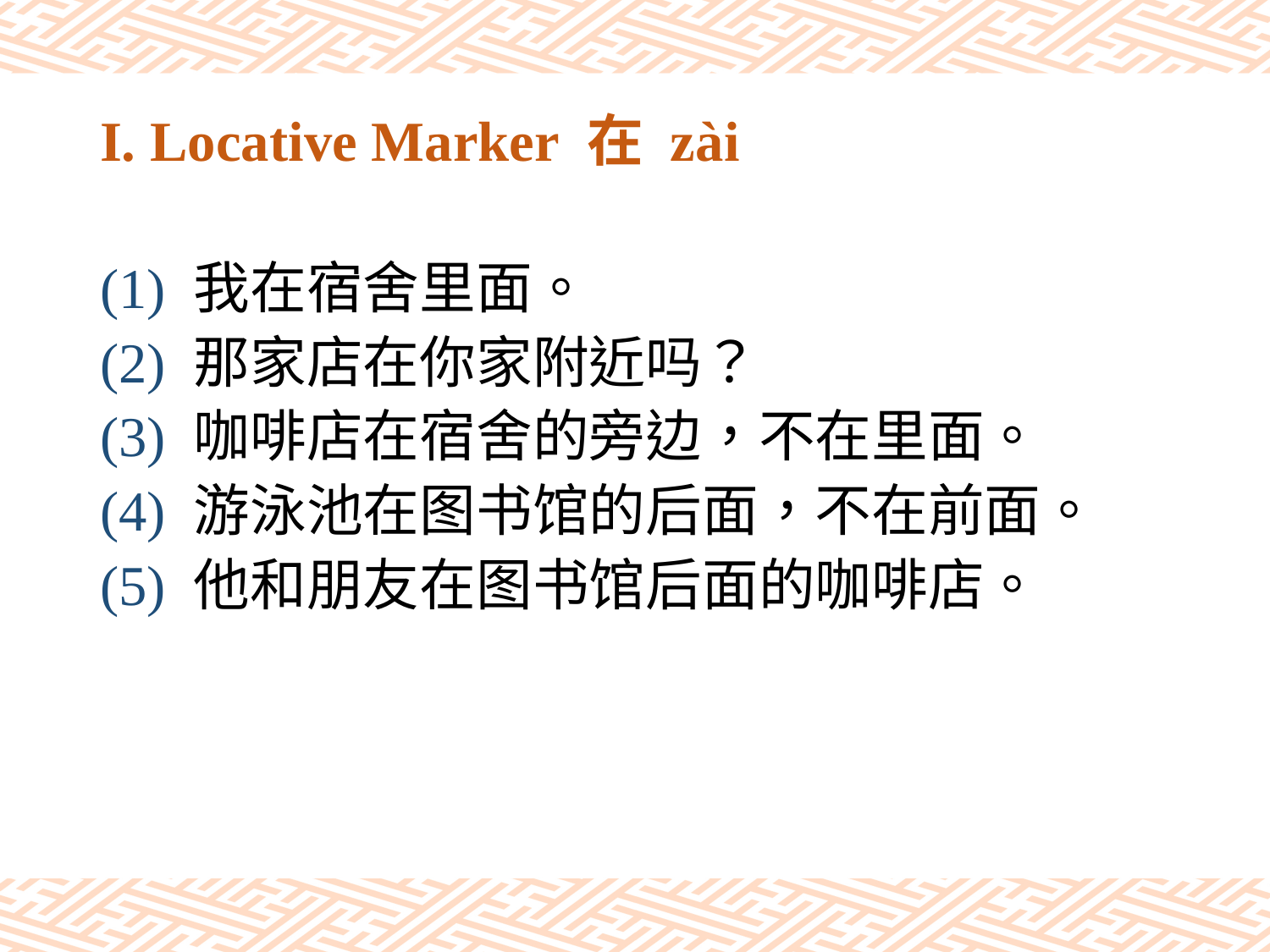

# I. Locative Marker 在 zài
(1) 我在宿舍里面。
(2) 那家店在你家附近吗？
(3) 咖啡店在宿舍的旁边，不在里面。
(4) 游泳池在图书馆的后面，不在前面。
(5) 他和朋友在图书馆后面的咖啡店。